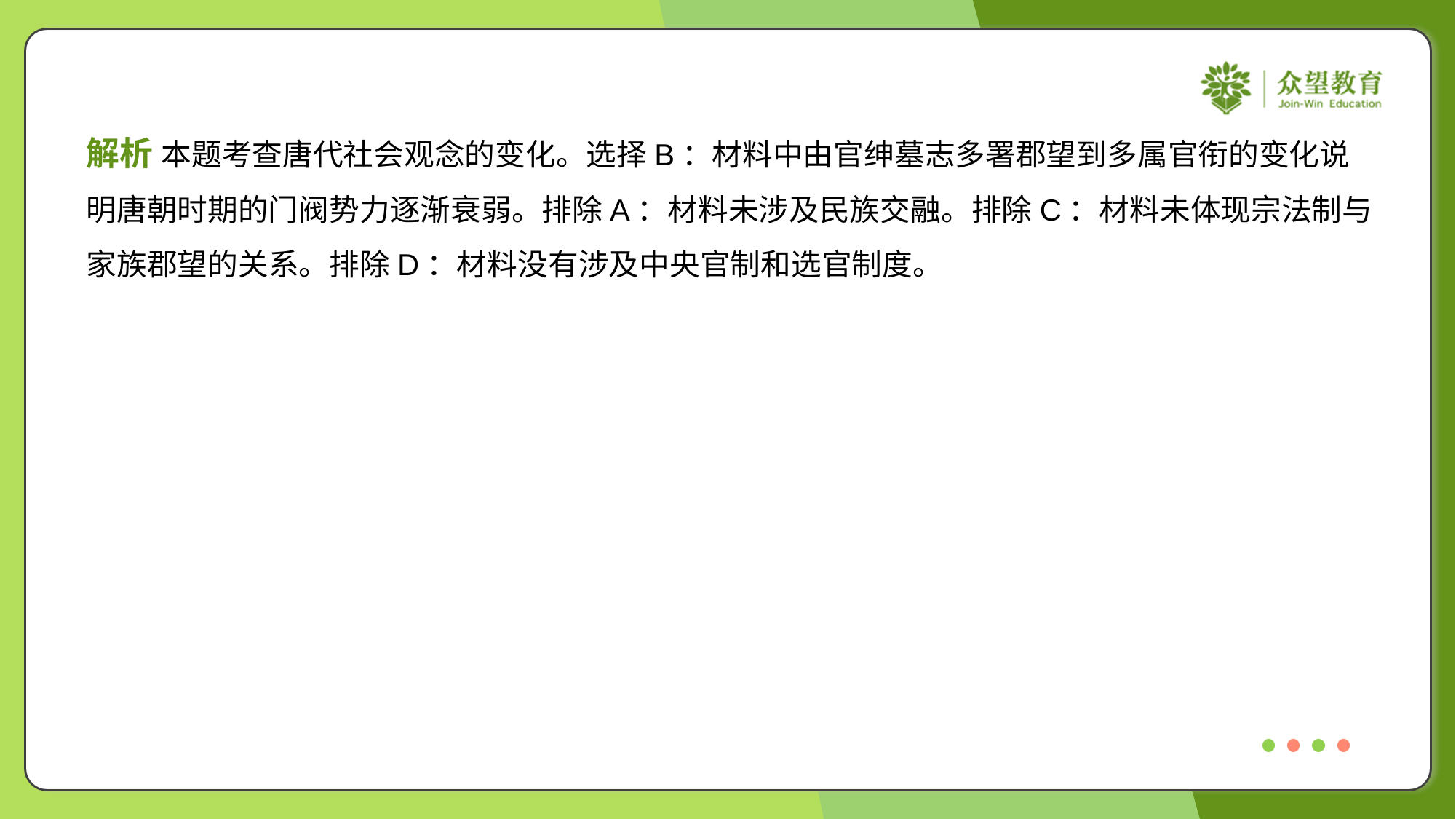

解析 本题考查唐代社会观念的变化。选择B：材料中由官绅墓志多署郡望到多属官衔的变化说
明唐朝时期的门阀势力逐渐衰弱。排除A：材料未涉及民族交融。排除C：材料未体现宗法制与
家族郡望的关系。排除D：材料没有涉及中央官制和选官制度。